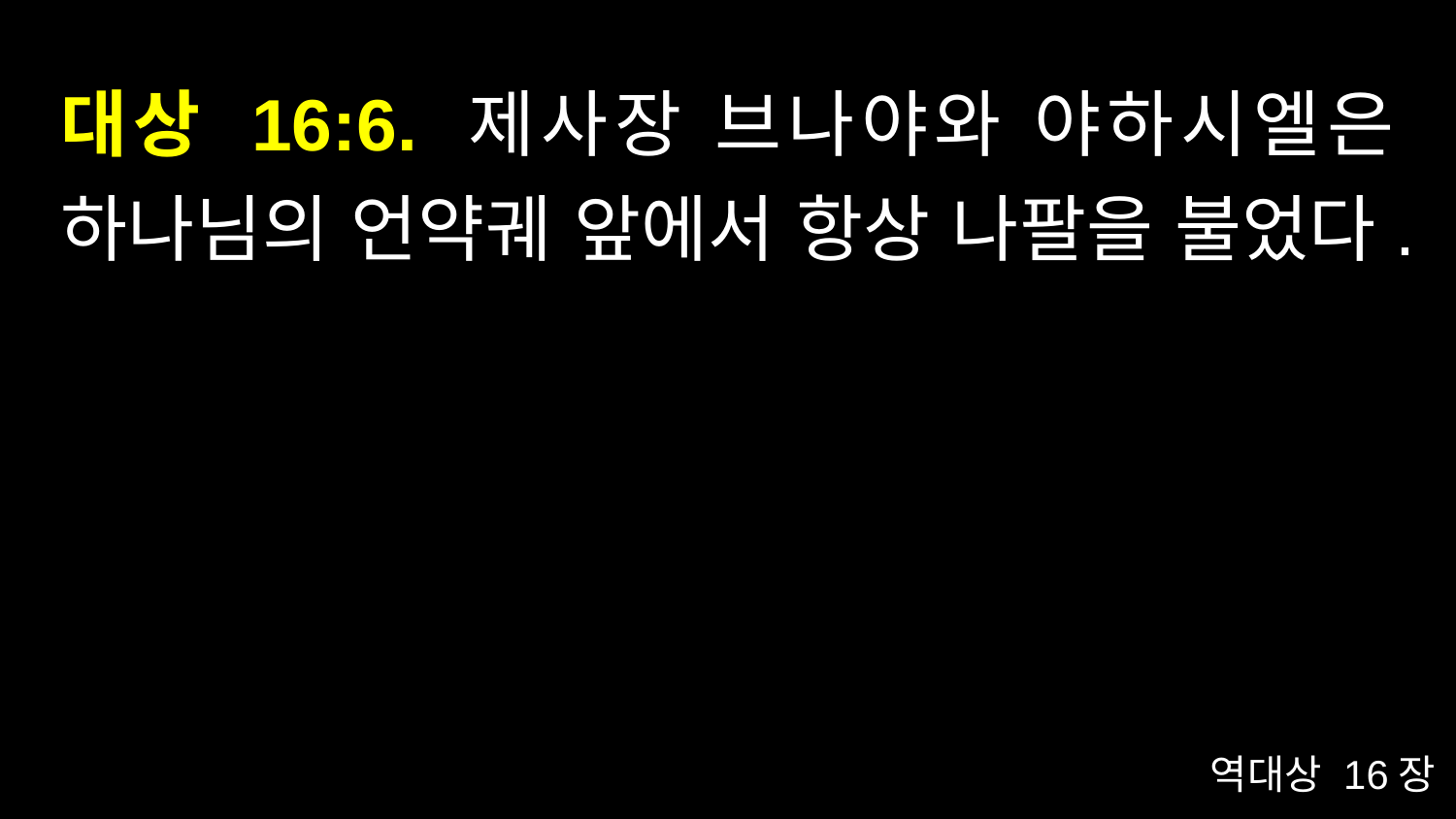

# 대상 16:6. 제사장 브나야와 야하시엘은 하나님의 언약궤 앞에서 항상 나팔을 불었다.
역대상 16장